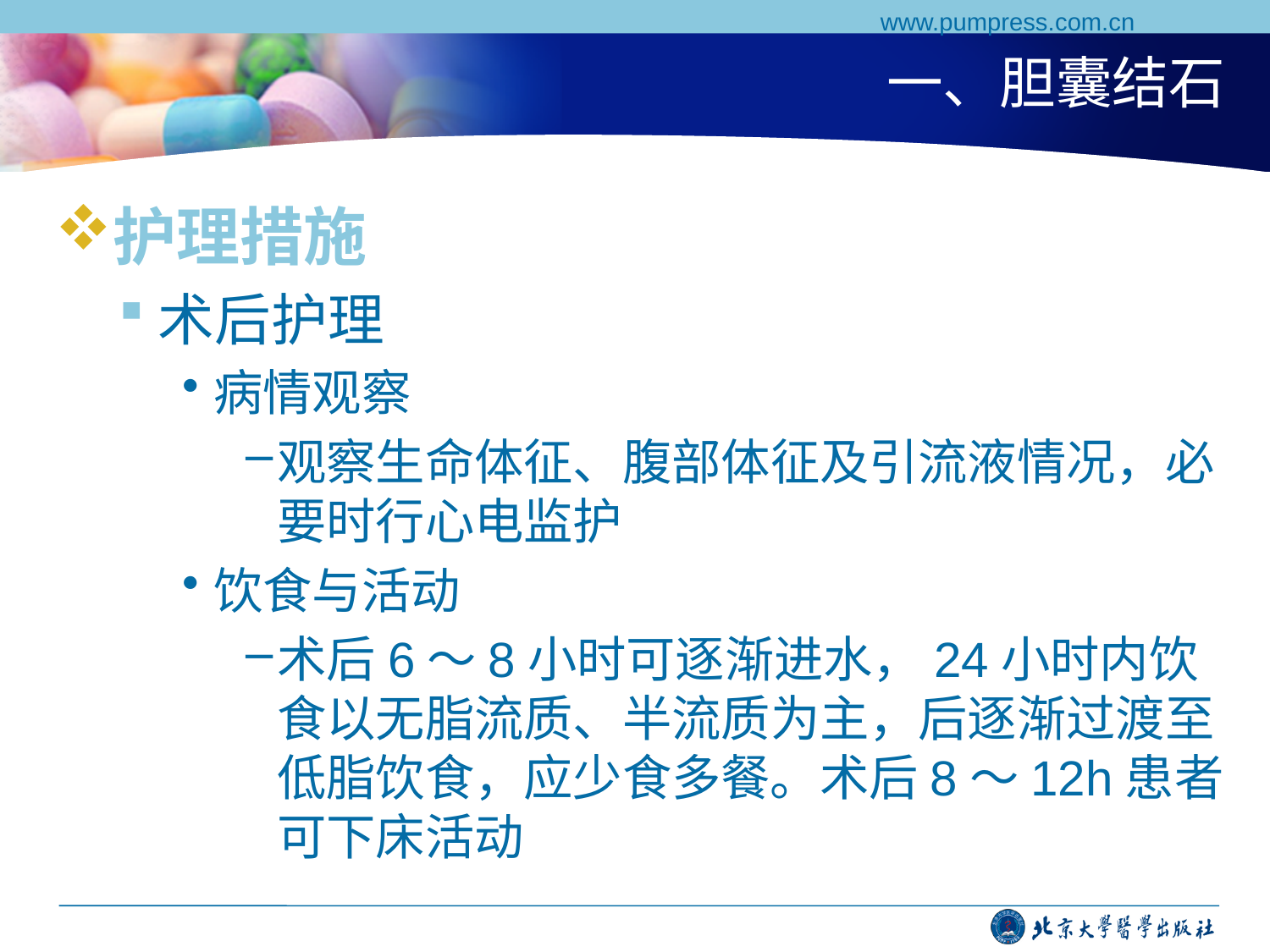

www.pumpress.com.cn
# 一、胆囊结石
护理措施
术后护理
病情观察
观察生命体征、腹部体征及引流液情况，必要时行心电监护
饮食与活动
术后6～8小时可逐渐进水，24小时内饮食以无脂流质、半流质为主，后逐渐过渡至低脂饮食，应少食多餐。术后8～12h患者可下床活动